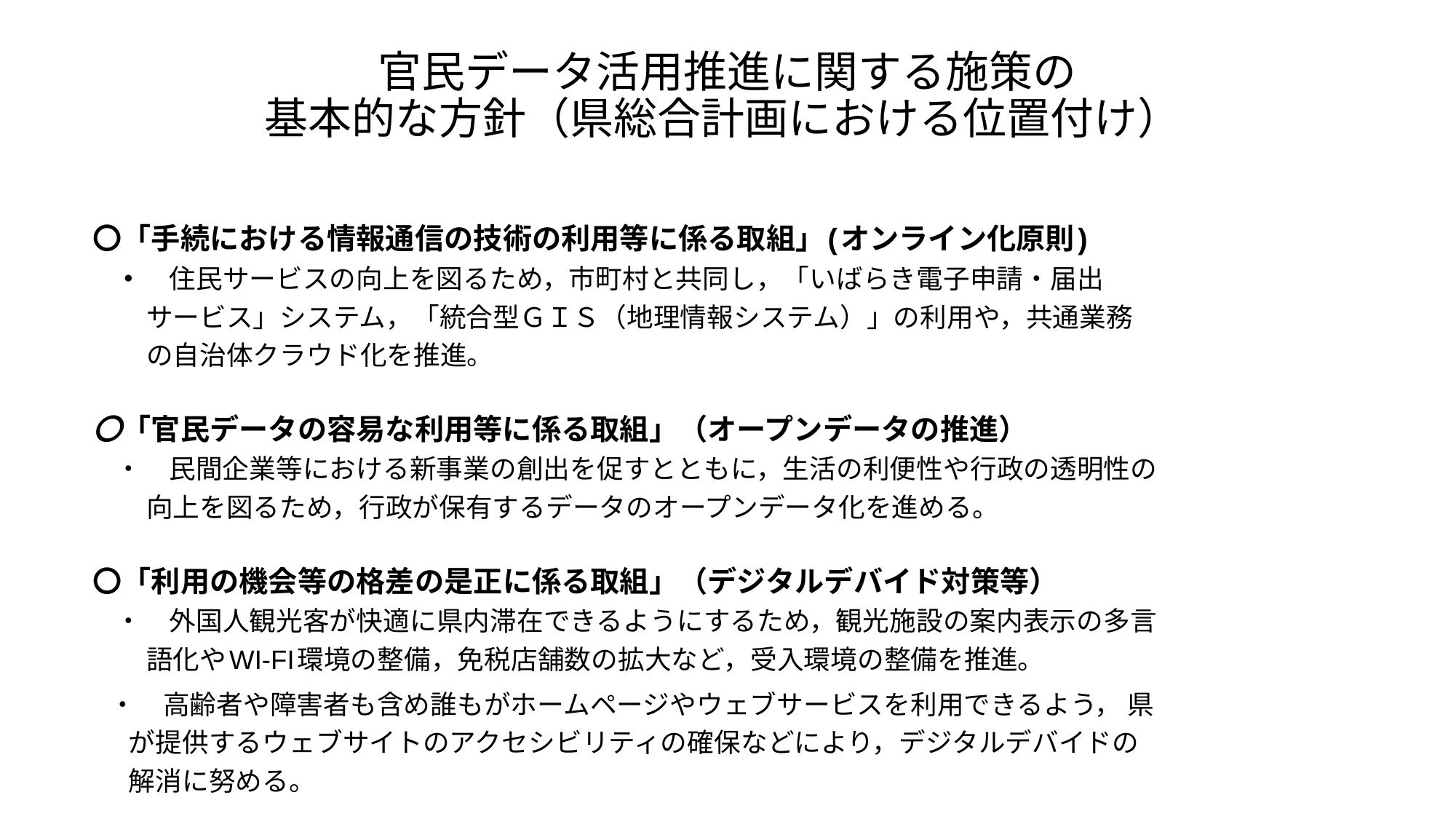

# 官民データ活用推進に関する施策の 基本的な方針（県総合計画における位置付け）
〇「手続における情報通信の技術の利用等に係る取組」(オンライン化原則)
　・　住民サービスの向上を図るため，市町村と共同し，「いばらき電子申請・届出
　　サービス」システム，「統合型ＧＩＳ（地理情報システム）」の利用や，共通業務
　　の自治体クラウド化を推進。
〇「官民データの容易な利用等に係る取組」（オープンデータの推進）
　・　民間企業等における新事業の創出を促すとともに，生活の利便性や行政の透明性の
　　向上を図るため，行政が保有するデータのオープンデータ化を進める。
〇「利用の機会等の格差の是正に係る取組」（デジタルデバイド対策等）
　・　外国人観光客が快適に県内滞在できるようにするため，観光施設の案内表示の多言
　　語化やWI-FI環境の整備，免税店舗数の拡大など，受入環境の整備を推進。
     ・　高齢者や障害者も含め誰もがホームページやウェブサービスを利用できるよう， 県
      が提供するウェブサイトのアクセシビリティの確保などにより，デジタルデバイドの
      解消に努める。